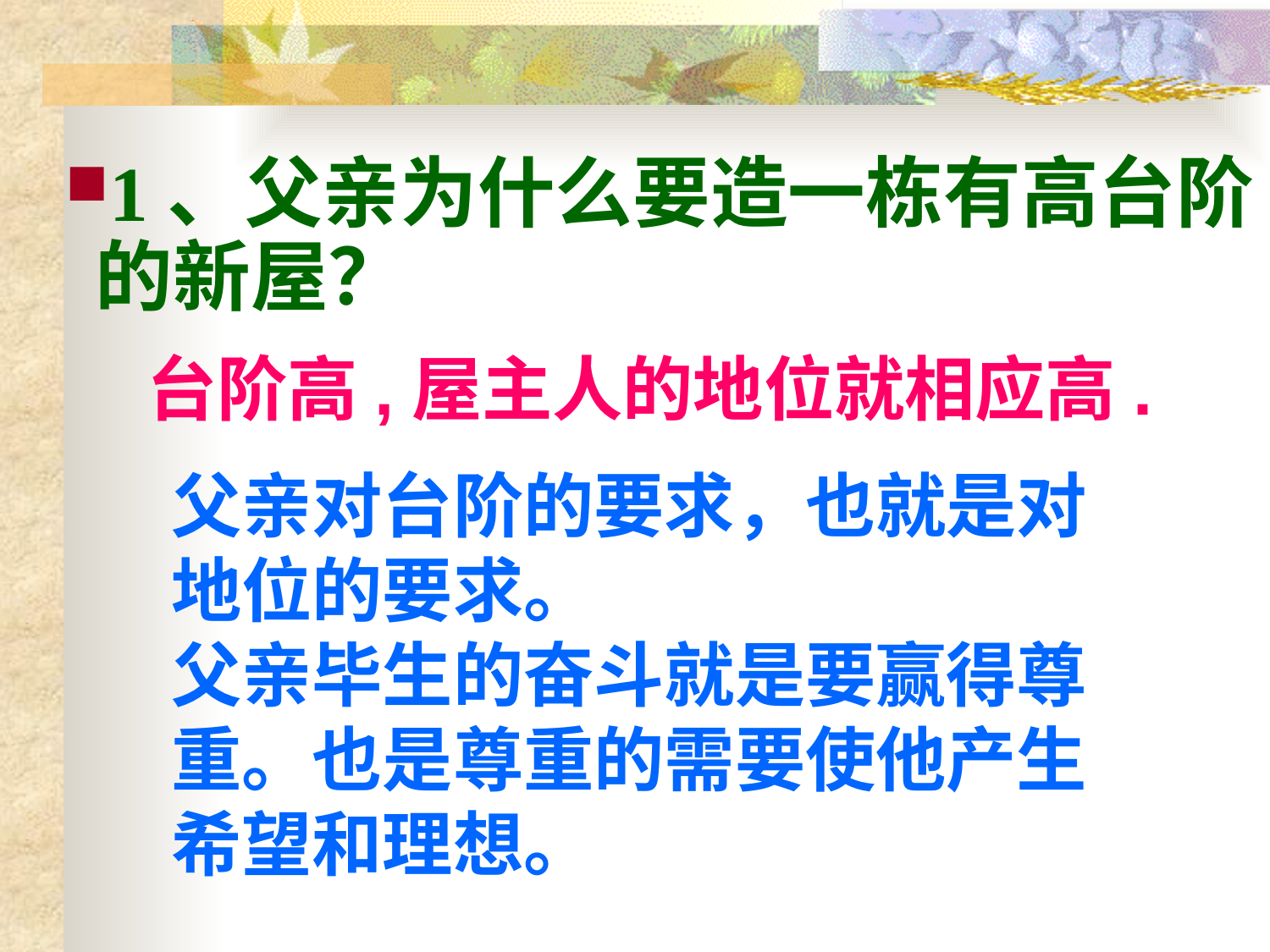

1、父亲为什么要造一栋有高台阶的新屋？zxxk

台阶高,屋主人的地位就相应高.
父亲对台阶的要求，也就是对地位的要求。
父亲毕生的奋斗就是要赢得尊重。也是尊重的需要使他产生希望和理想。